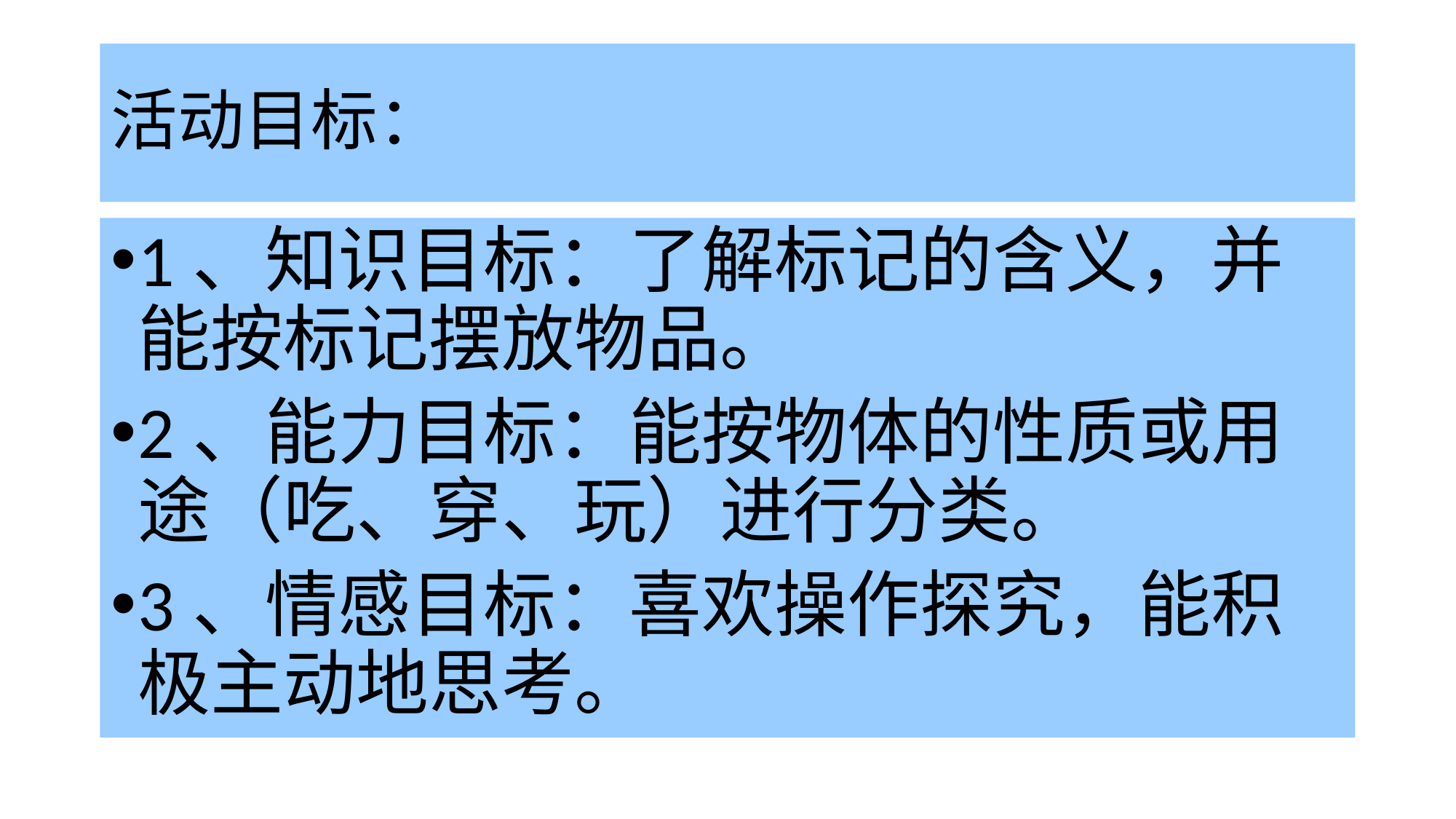

# 活动目标：
1、知识目标：了解标记的含义，并能按标记摆放物品。
2、能力目标：能按物体的性质或用途（吃、穿、玩）进行分类。
3、情感目标：喜欢操作探究，能积极主动地思考。